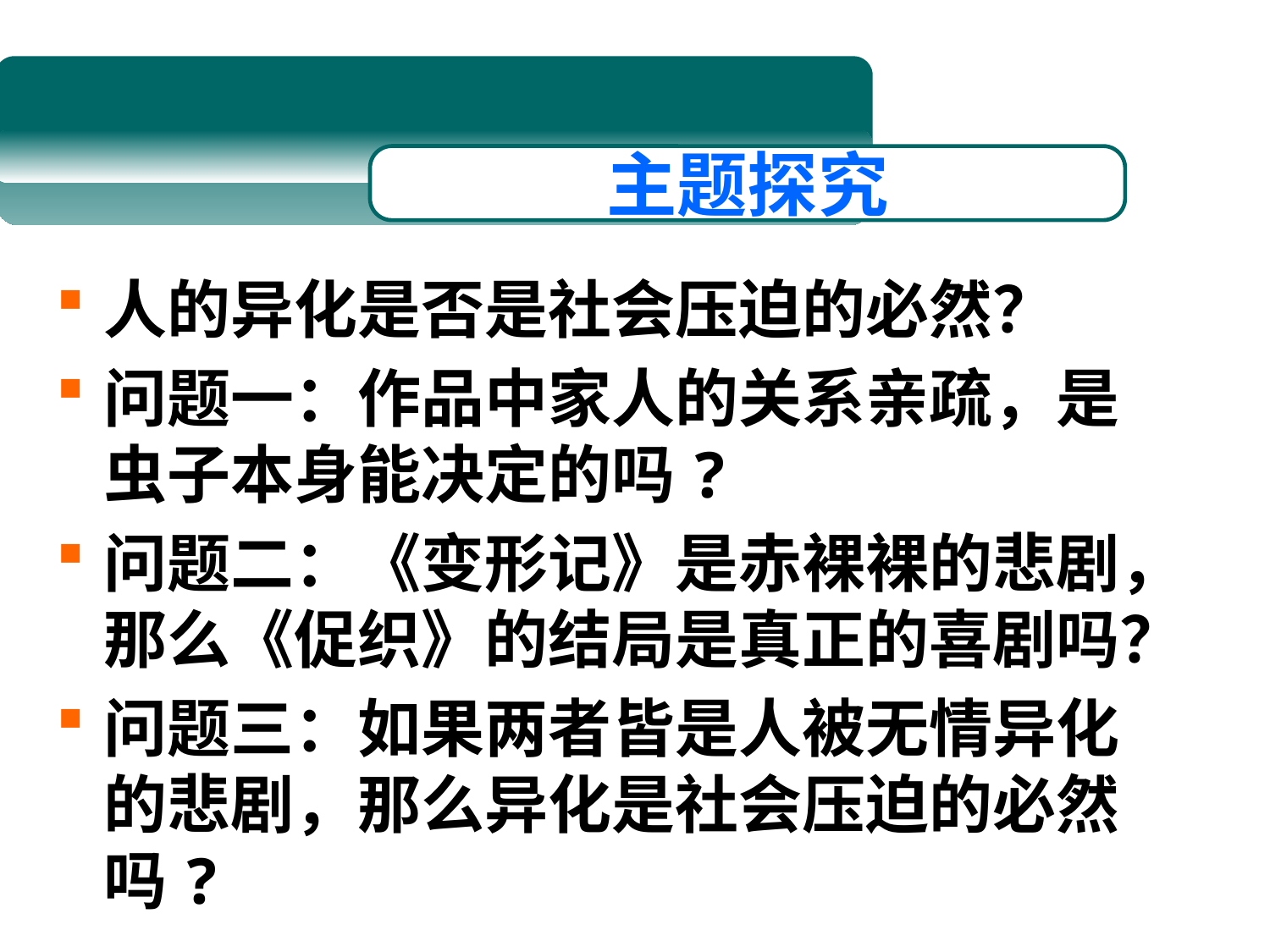

主题探究
人的异化是否是社会压迫的必然？
问题一：作品中家人的关系亲疏，是虫子本身能决定的吗?
问题二：《变形记》是赤裸裸的悲剧，那么《促织》的结局是真正的喜剧吗？
问题三：如果两者皆是人被无情异化的悲剧，那么异化是社会压迫的必然吗?